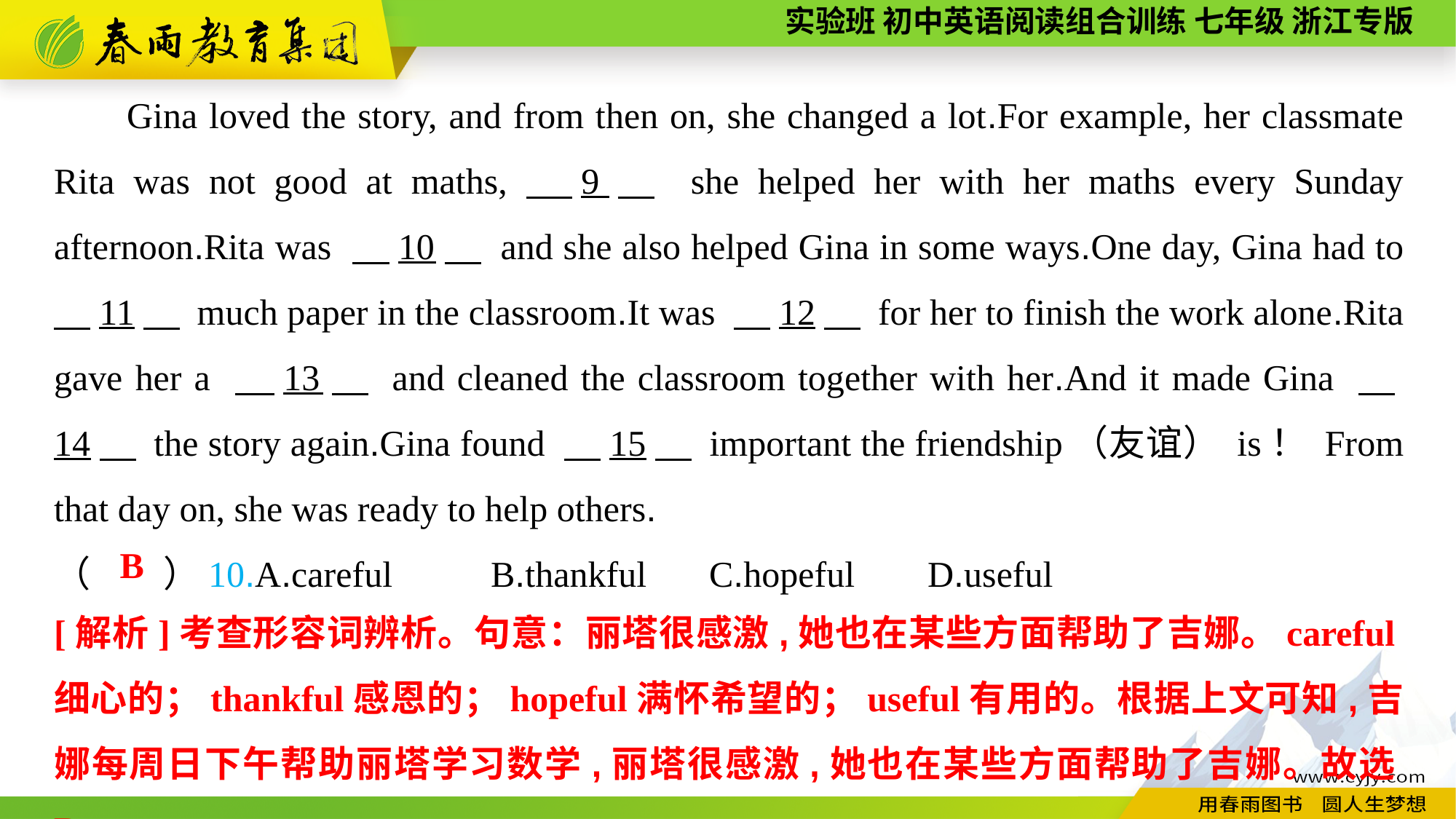

Gina loved the story, and from then on, she changed a lot.For example, her classmate Rita was not good at maths,　9　 she helped her with her maths every Sunday afternoon.Rita was 　10　 and she also helped Gina in some ways.One day, Gina had to 　11　 much paper in the classroom.It was 　12　 for her to finish the work alone.Rita gave her a 　13　 and cleaned the classroom together with her.And it made Gina 　14　 the story again.Gina found 　15　 important the friendship（友谊） is！ From that day on, she was ready to help others.
（　　）10.A.careful	B.thankful	C.hopeful	D.useful
B
[解析]考查形容词辨析。句意：丽塔很感激,她也在某些方面帮助了吉娜。careful细心的；thankful感恩的；hopeful满怀希望的；useful有用的。根据上文可知,吉娜每周日下午帮助丽塔学习数学,丽塔很感激,她也在某些方面帮助了吉娜。故选B。